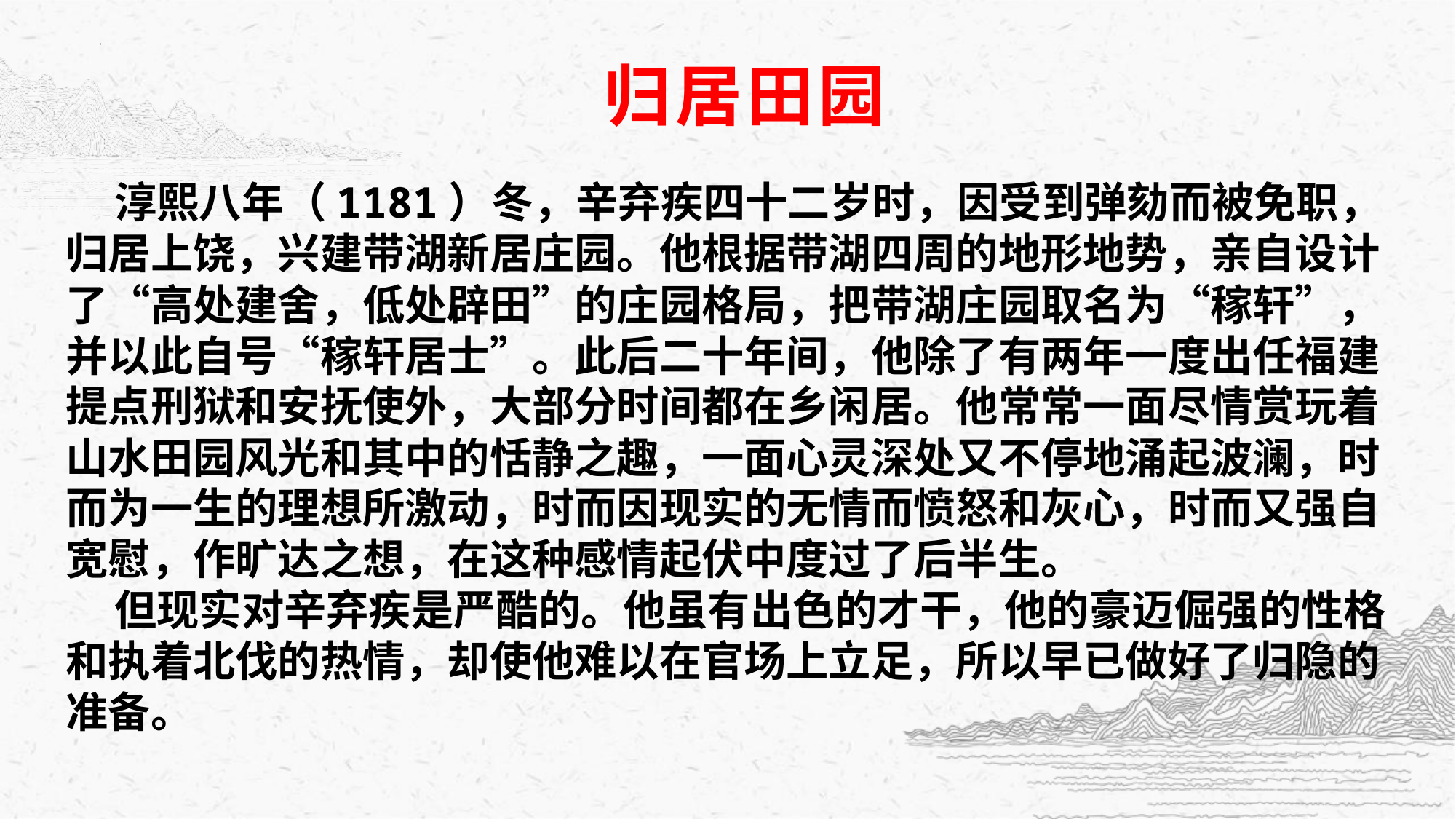

归居田园
    淳熙八年（1181）冬，辛弃疾四十二岁时，因受到弹劾而被免职，归居上饶，兴建带湖新居庄园。他根据带湖四周的地形地势，亲自设计了“高处建舍，低处辟田”的庄园格局，把带湖庄园取名为“稼轩”，并以此自号“稼轩居士”。此后二十年间，他除了有两年一度出任福建提点刑狱和安抚使外，大部分时间都在乡闲居。他常常一面尽情赏玩着山水田园风光和其中的恬静之趣，一面心灵深处又不停地涌起波澜，时而为一生的理想所激动，时而因现实的无情而愤怒和灰心，时而又强自宽慰，作旷达之想，在这种感情起伏中度过了后半生。
    但现实对辛弃疾是严酷的。他虽有出色的才干，他的豪迈倔强的性格和执着北伐的热情，却使他难以在官场上立足，所以早已做好了归隐的准备。